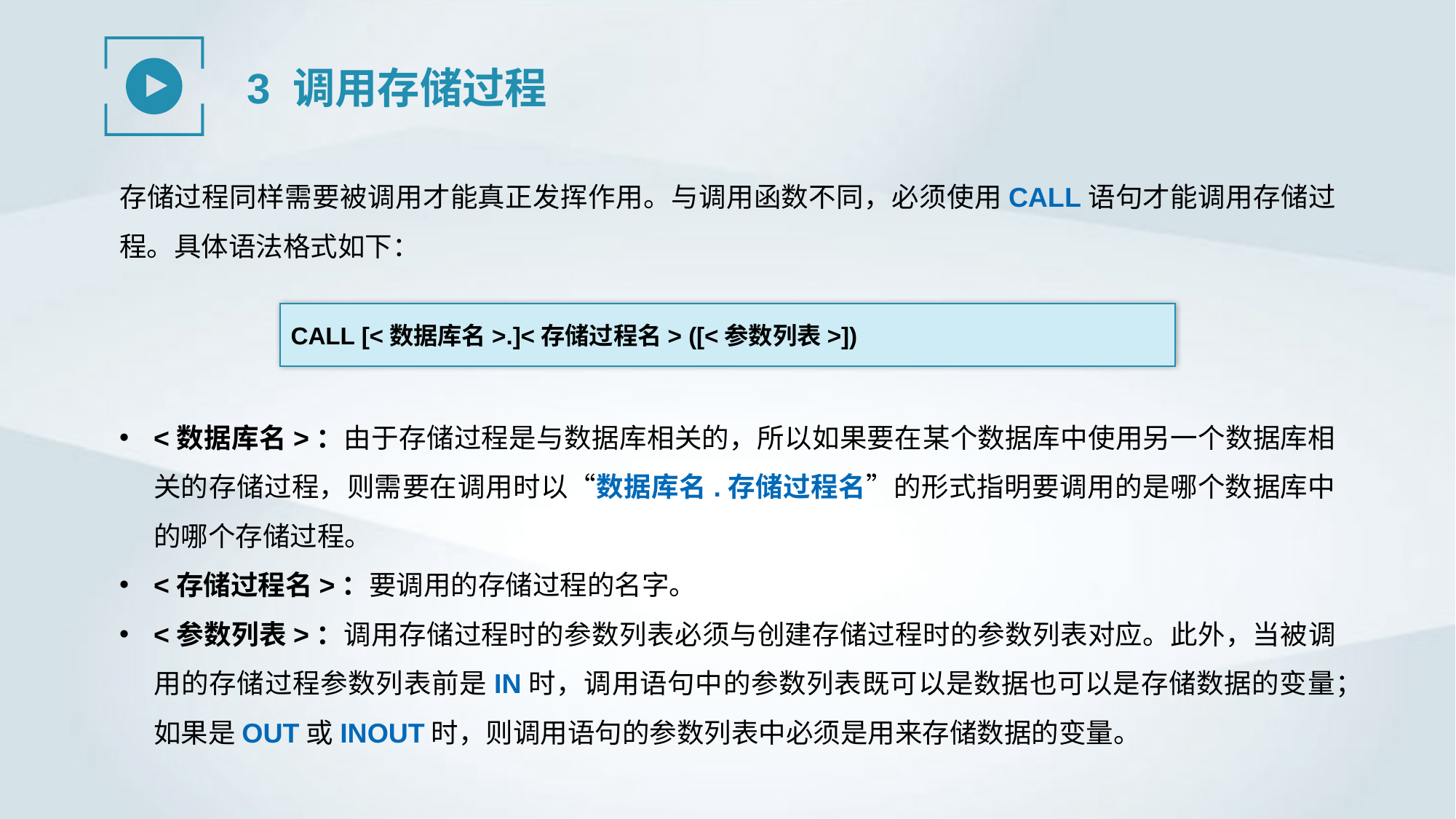

3 调用存储过程
存储过程同样需要被调用才能真正发挥作用。与调用函数不同，必须使用CALL语句才能调用存储过程。具体语法格式如下：
CALL [<数据库名>.]<存储过程名> ([<参数列表>])
<数据库名>：由于存储过程是与数据库相关的，所以如果要在某个数据库中使用另一个数据库相关的存储过程，则需要在调用时以“数据库名.存储过程名”的形式指明要调用的是哪个数据库中的哪个存储过程。
<存储过程名>：要调用的存储过程的名字。
<参数列表>：调用存储过程时的参数列表必须与创建存储过程时的参数列表对应。此外，当被调用的存储过程参数列表前是IN时，调用语句中的参数列表既可以是数据也可以是存储数据的变量；如果是OUT或INOUT时，则调用语句的参数列表中必须是用来存储数据的变量。